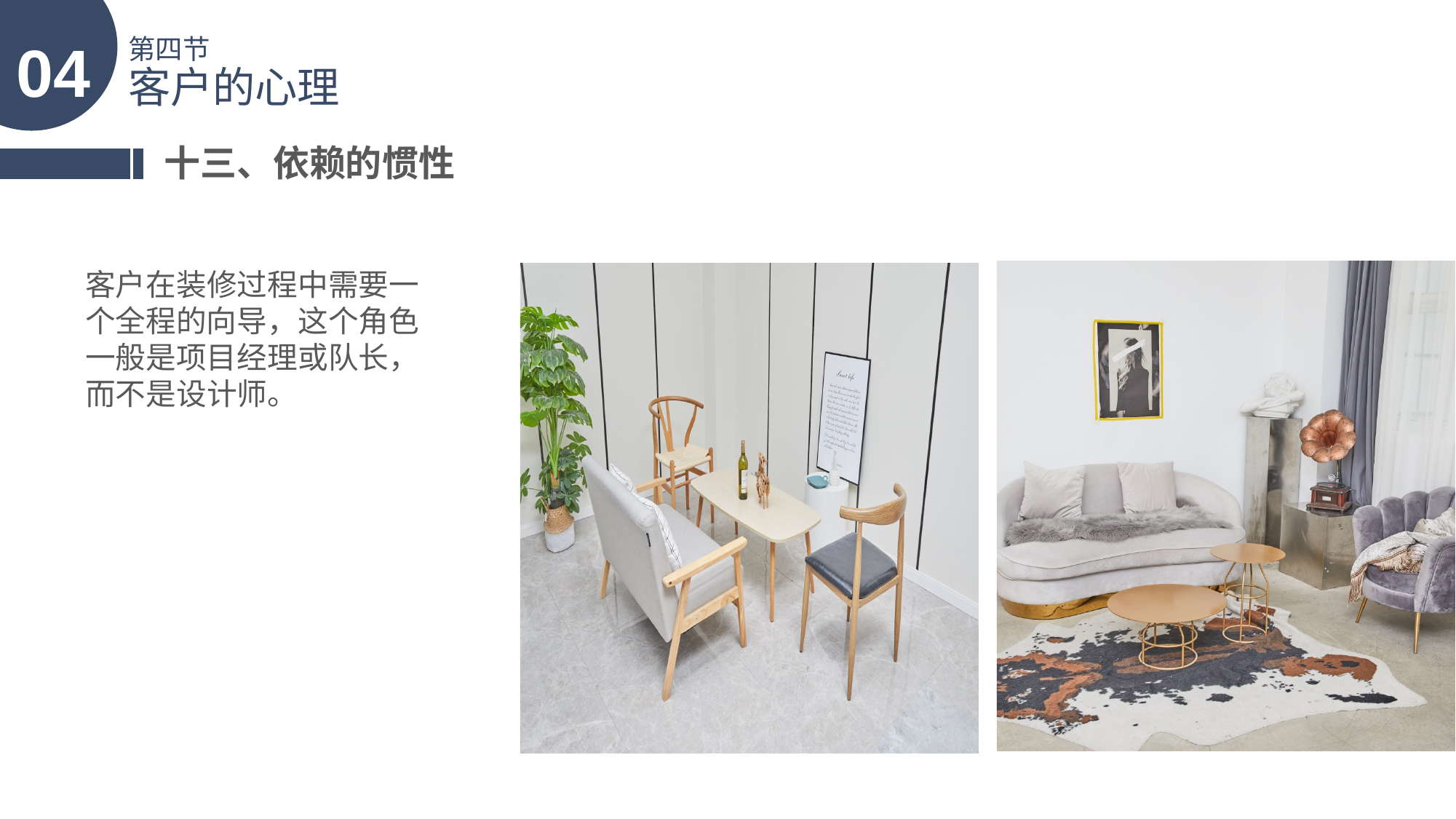

04
第四节
客户的心理
十三、依赖的惯性
客户在装修过程中需要一个全程的向导，这个角色一般是项目经理或队长，而不是设计师。